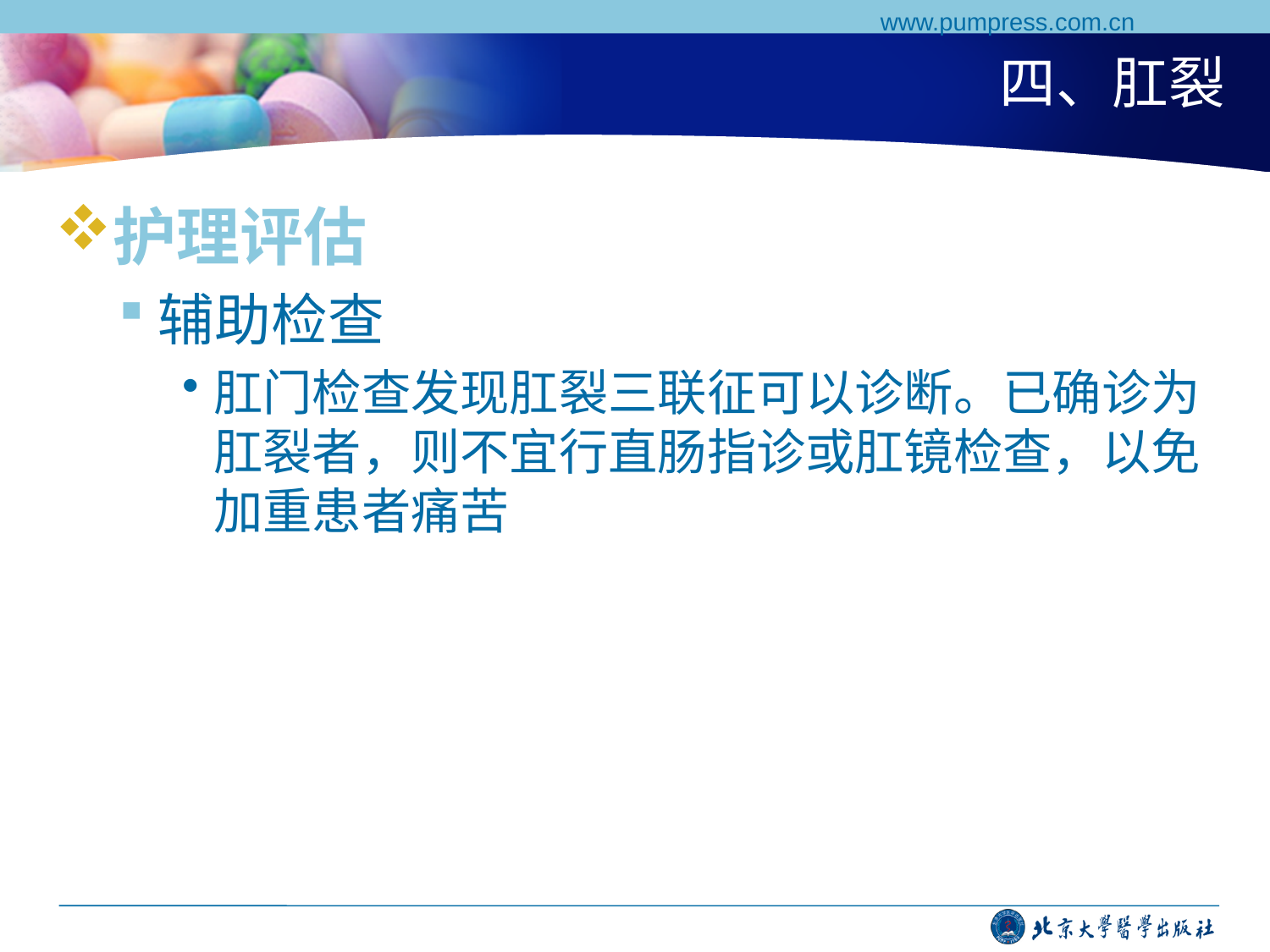

www.pumpress.com.cn
# 四、肛裂
护理评估
辅助检查
肛门检查发现肛裂三联征可以诊断。已确诊为肛裂者，则不宜行直肠指诊或肛镜检查，以免加重患者痛苦